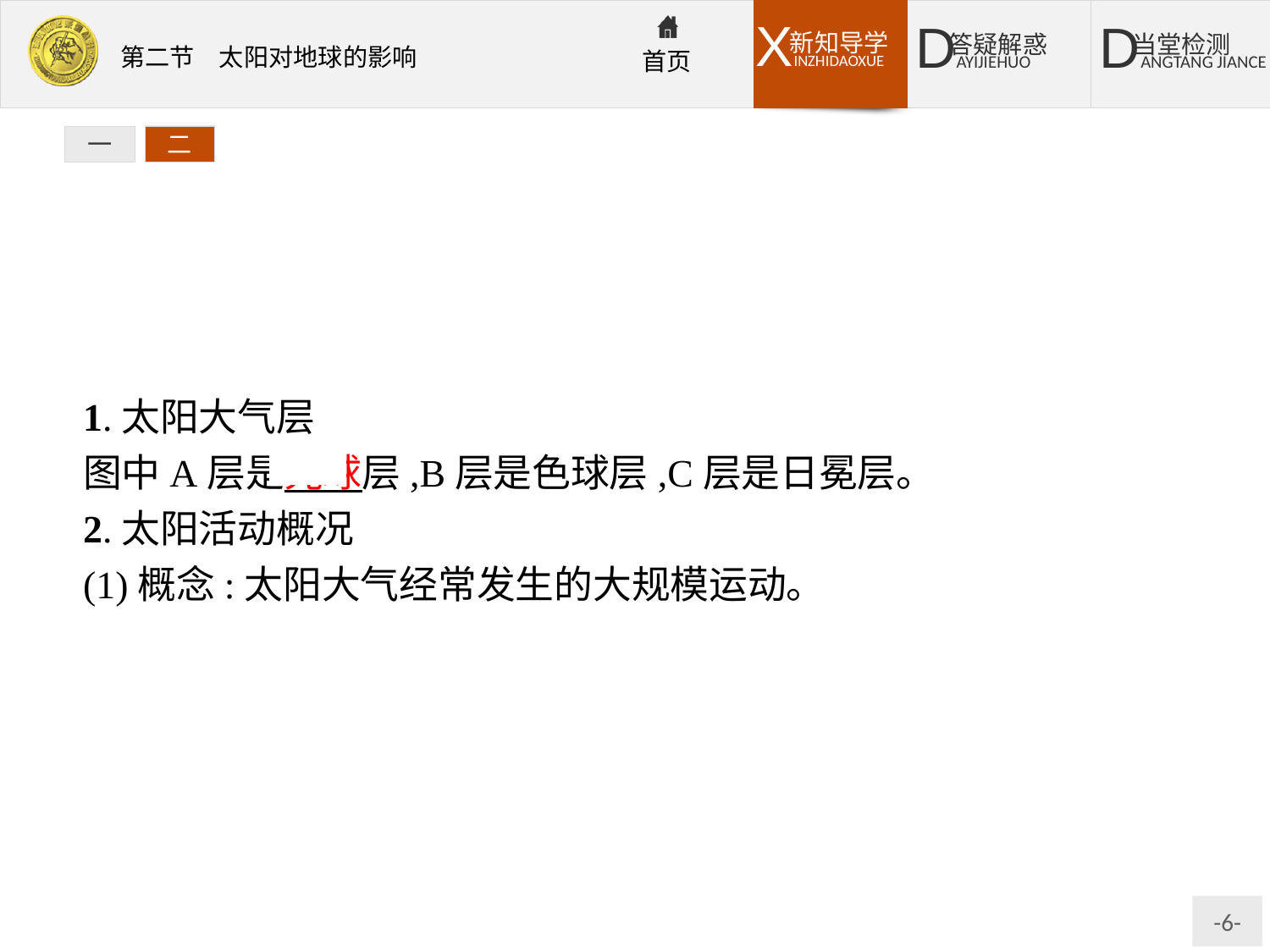

一
二
1.太阳大气层
图中A层是光球层,B层是色球层,C层是日冕层。
2.太阳活动概况
(1)概念:太阳大气经常发生的大规模运动。